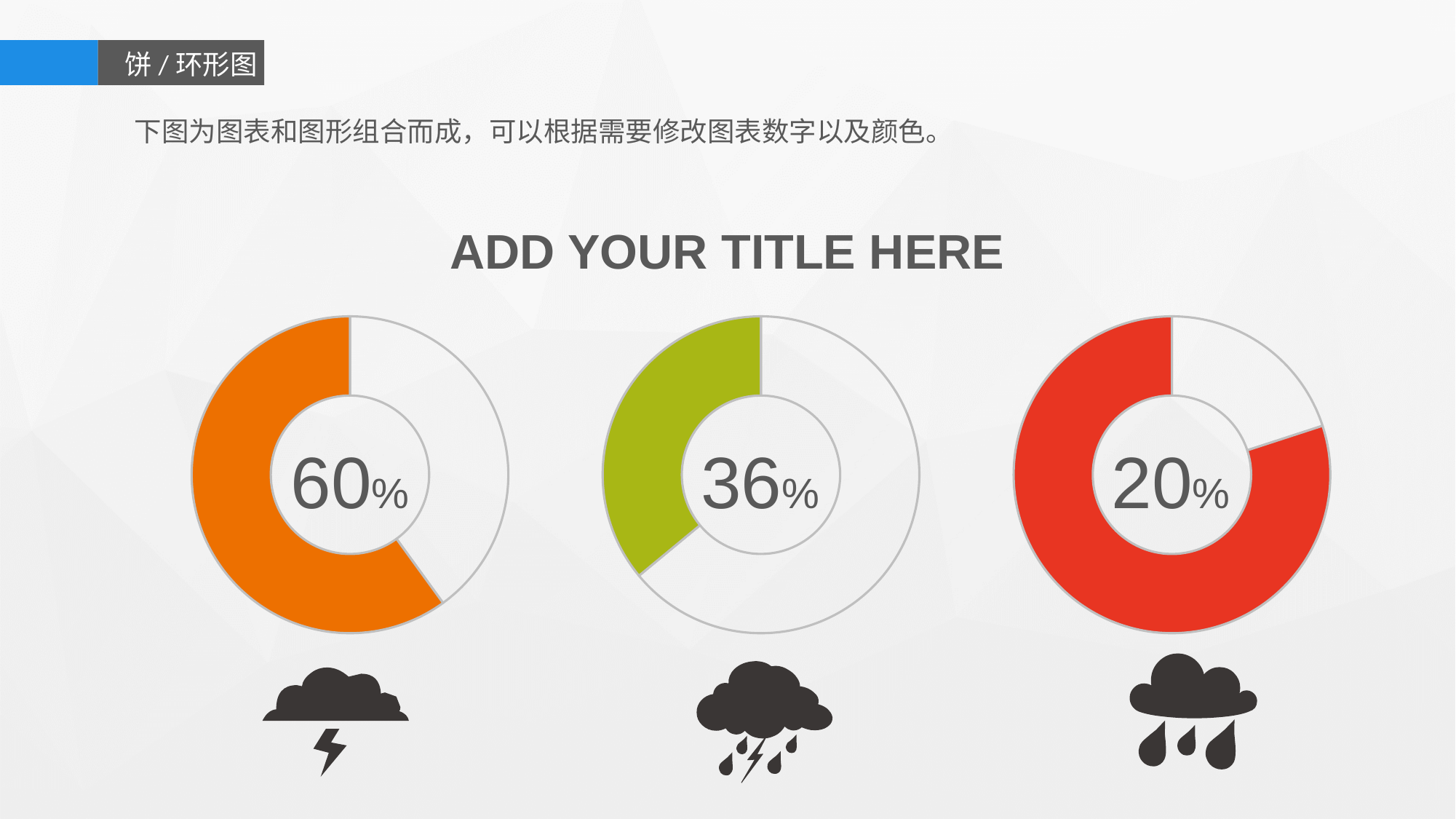

饼/环形图
下图为图表和图形组合而成，可以根据需要修改图表数字以及颜色。
ADD YOUR TITLE HERE

### Chart

| Category | 销售额 |
|---|---|
| 第一季度 | 0.4 |
| 第二季度 | 0.6 |
60%

### Chart

| Category | 销售额 |
|---|---|
| 第一季度 | 0.64 |
| 第二季度 | 0.36 |
36%

### Chart

| Category | 销售额 |
|---|---|
| 第一季度 | 0.2 |
| 第二季度 | 0.8 |
20%